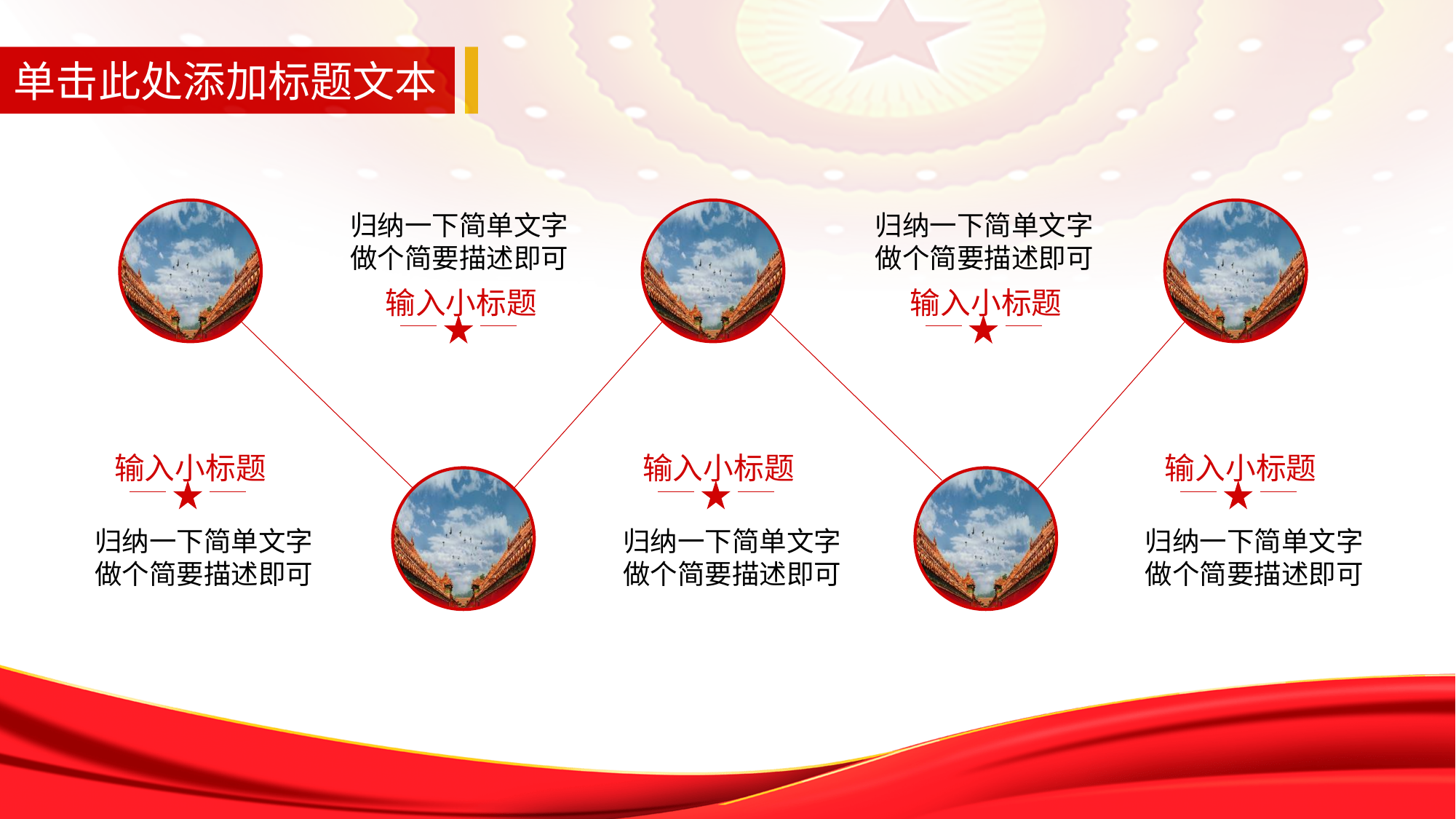

单击此处添加标题文本

归纳一下简单文字做个简要描述即可
归纳一下简单文字做个简要描述即可
输入小标题
输入小标题

输入小标题
输入小标题
输入小标题

归纳一下简单文字做个简要描述即可
归纳一下简单文字做个简要描述即可
归纳一下简单文字做个简要描述即可